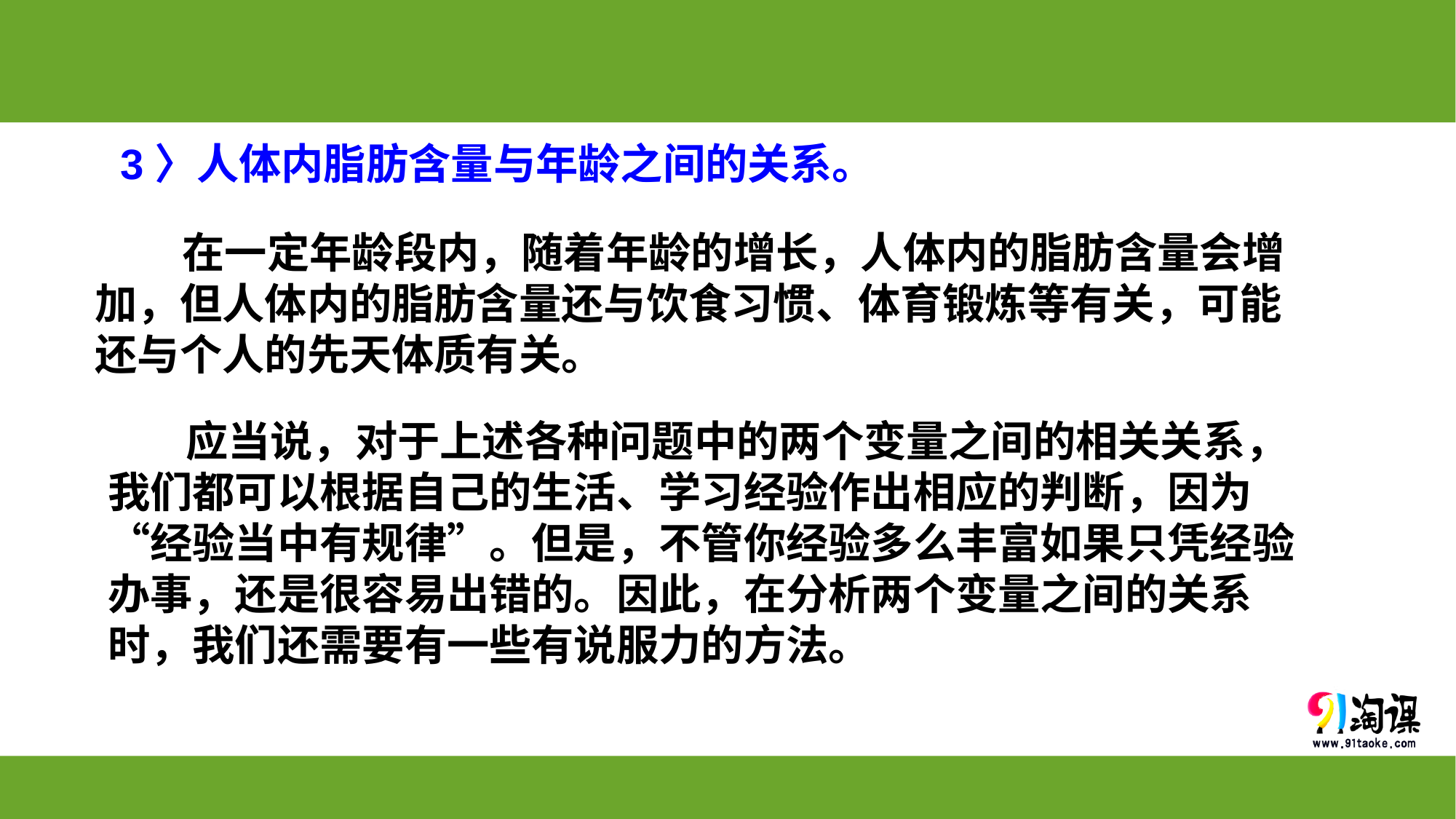

#
3〉人体内脂肪含量与年龄之间的关系。
        在一定年龄段内，随着年龄的增长，人体内的脂肪含量会增加，但人体内的脂肪含量还与饮食习惯、体育锻炼等有关，可能还与个人的先天体质有关。
       应当说，对于上述各种问题中的两个变量之间的相关关系，我们都可以根据自己的生活、学习经验作出相应的判断，因为“经验当中有规律”。但是，不管你经验多么丰富如果只凭经验办事，还是很容易出错的。因此，在分析两个变量之间的关系时，我们还需要有一些有说服力的方法。